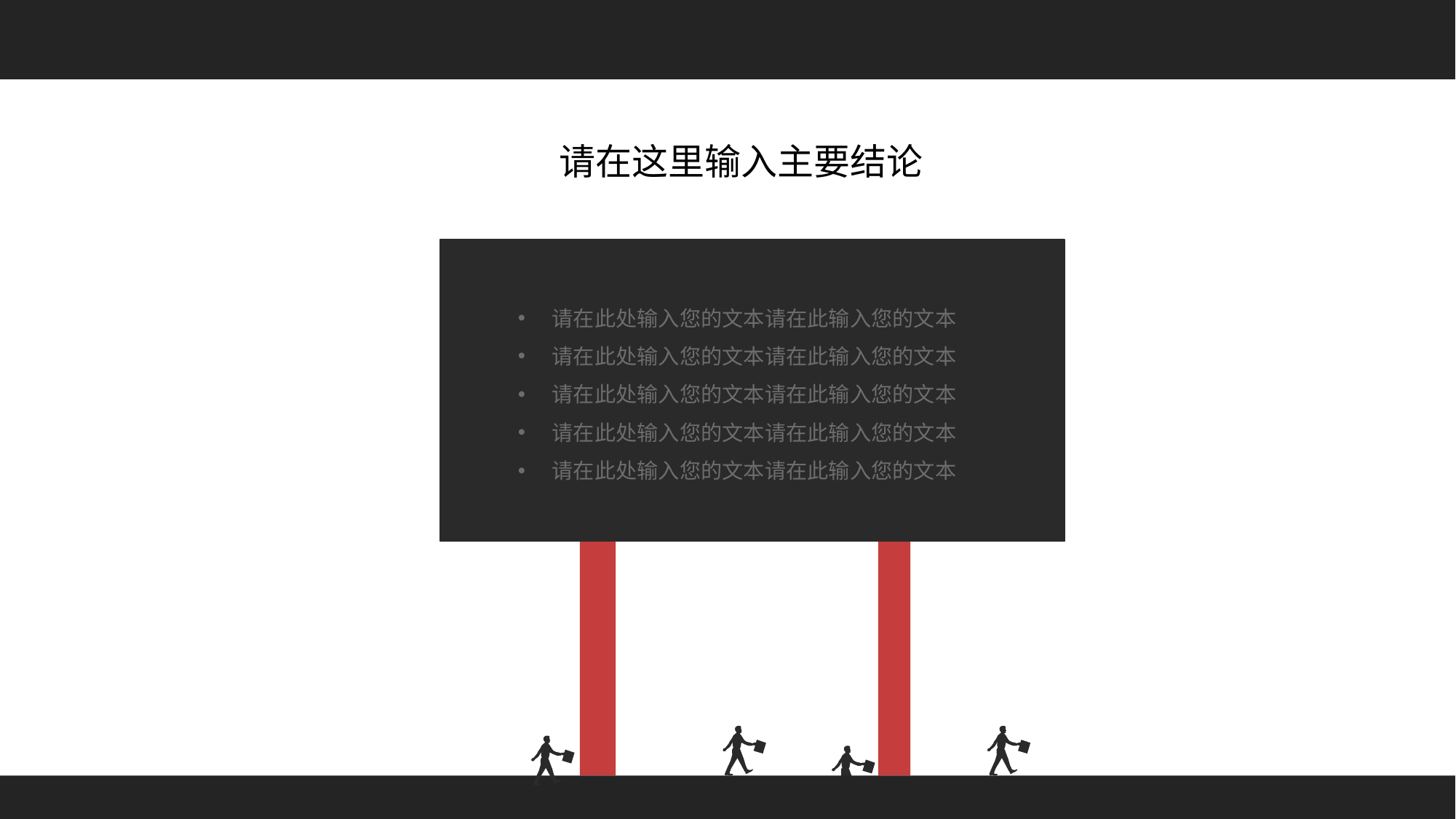

请在这里输入主要结论

请在此处输入您的文本请在此输入您的文本
请在此处输入您的文本请在此输入您的文本
请在此处输入您的文本请在此输入您的文本
请在此处输入您的文本请在此输入您的文本
请在此处输入您的文本请在此输入您的文本